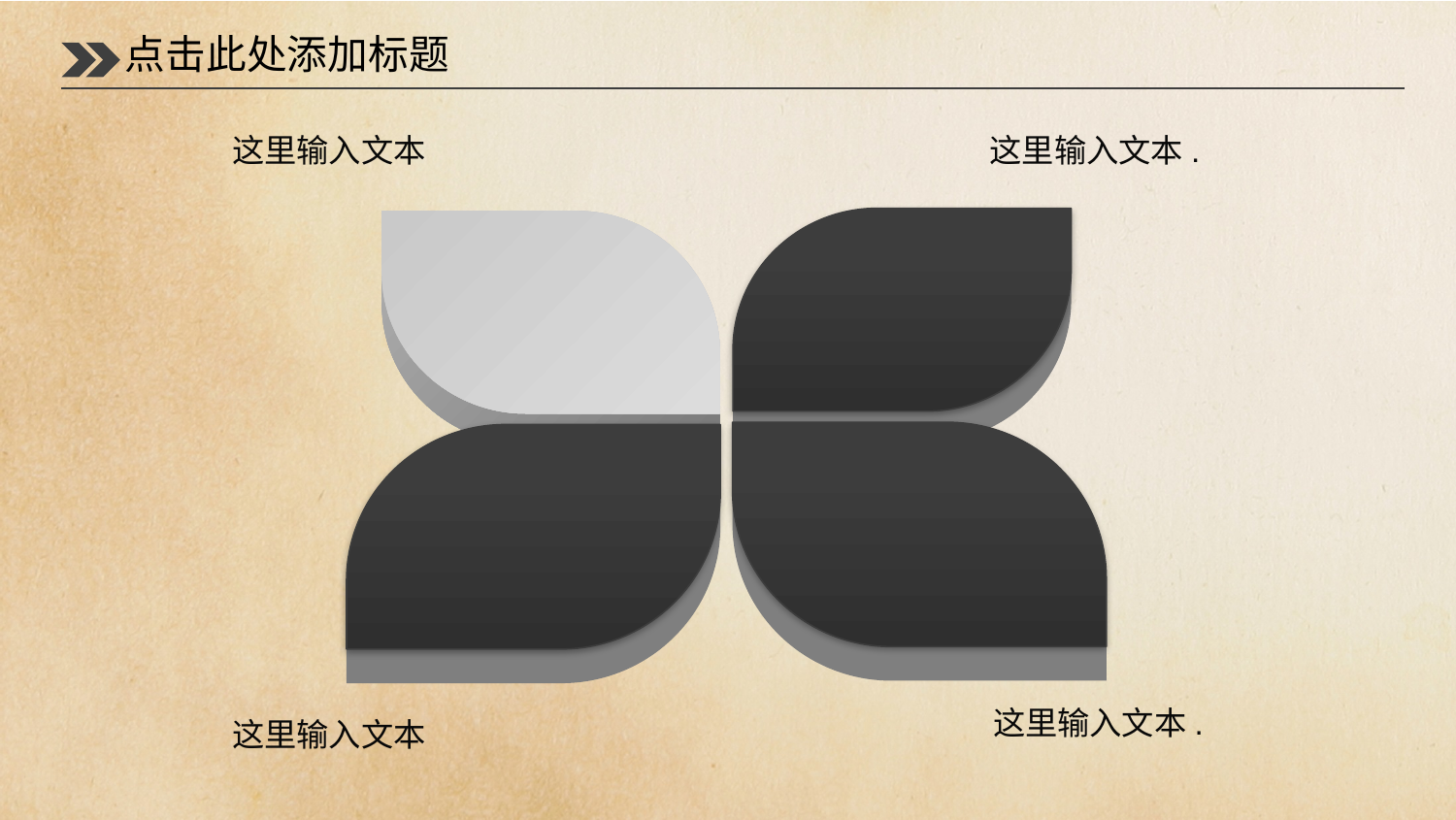

点击此处添加标题
这里输入文本
这里输入文本.

这里输入文本.
这里输入文本